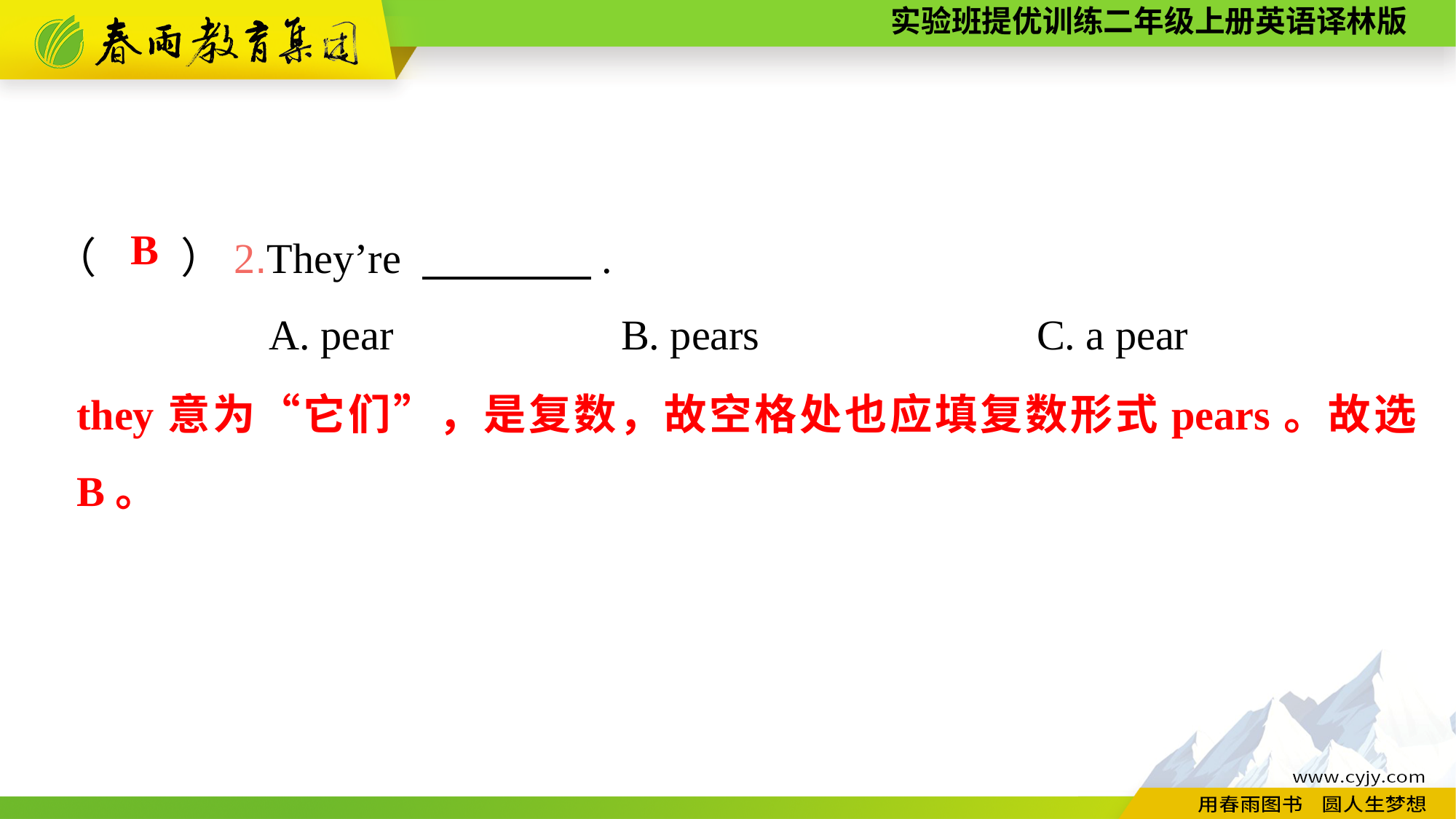

（　　）2.They’re 　　　　.
A. pear		  B. pears			C. a pear
B
they意为“它们”，是复数，故空格处也应填复数形式pears。故选B。